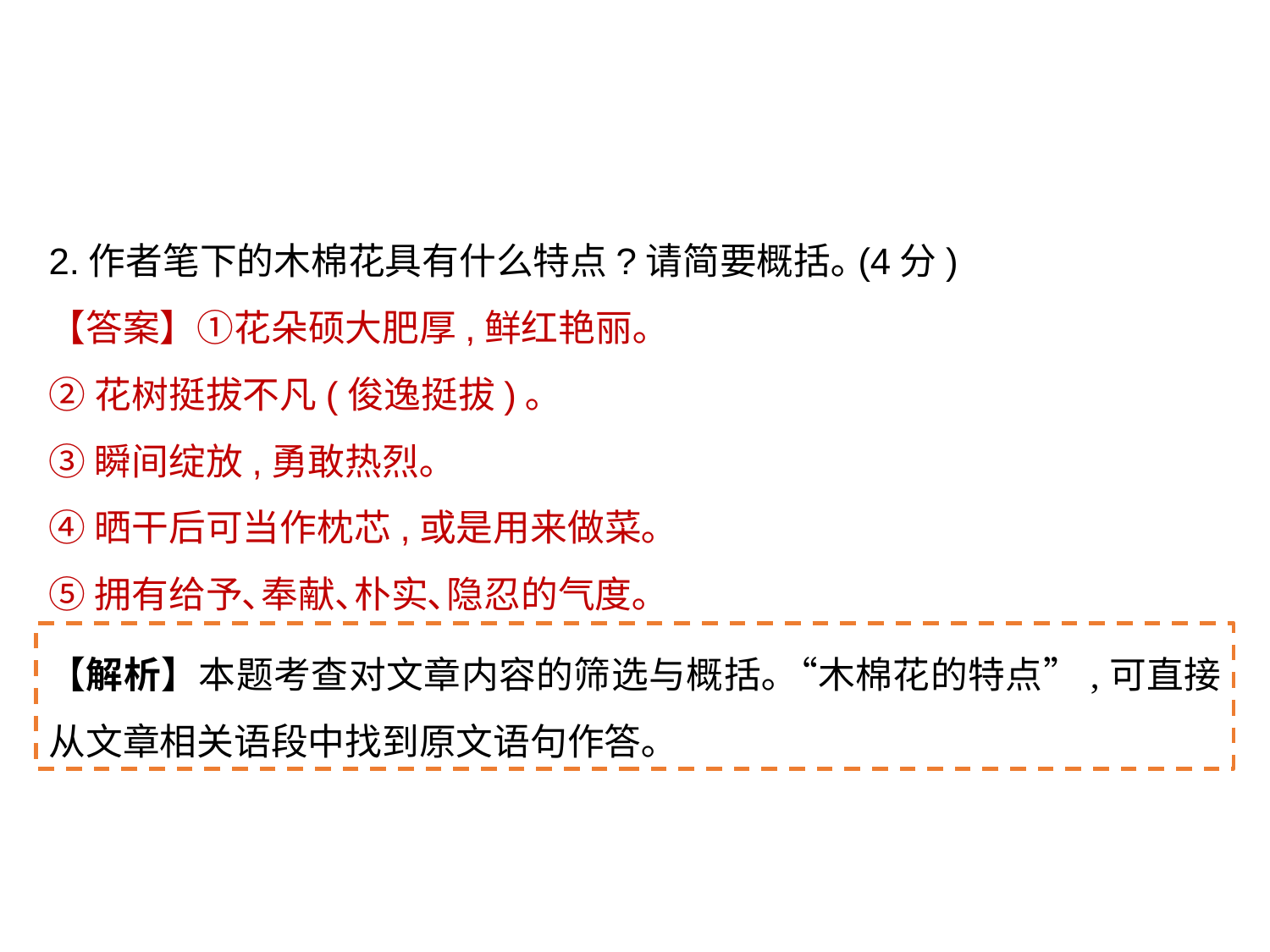

2.作者笔下的木棉花具有什么特点?请简要概括｡(4分)
【答案】①花朵硕大肥厚,鲜红艳丽｡
②花树挺拔不凡(俊逸挺拔)｡
③瞬间绽放,勇敢热烈｡
④晒干后可当作枕芯,或是用来做菜｡
⑤拥有给予､奉献､朴实､隐忍的气度｡
【解析】本题考查对文章内容的筛选与概括｡“木棉花的特点”,可直接从文章相关语段中找到原文语句作答｡